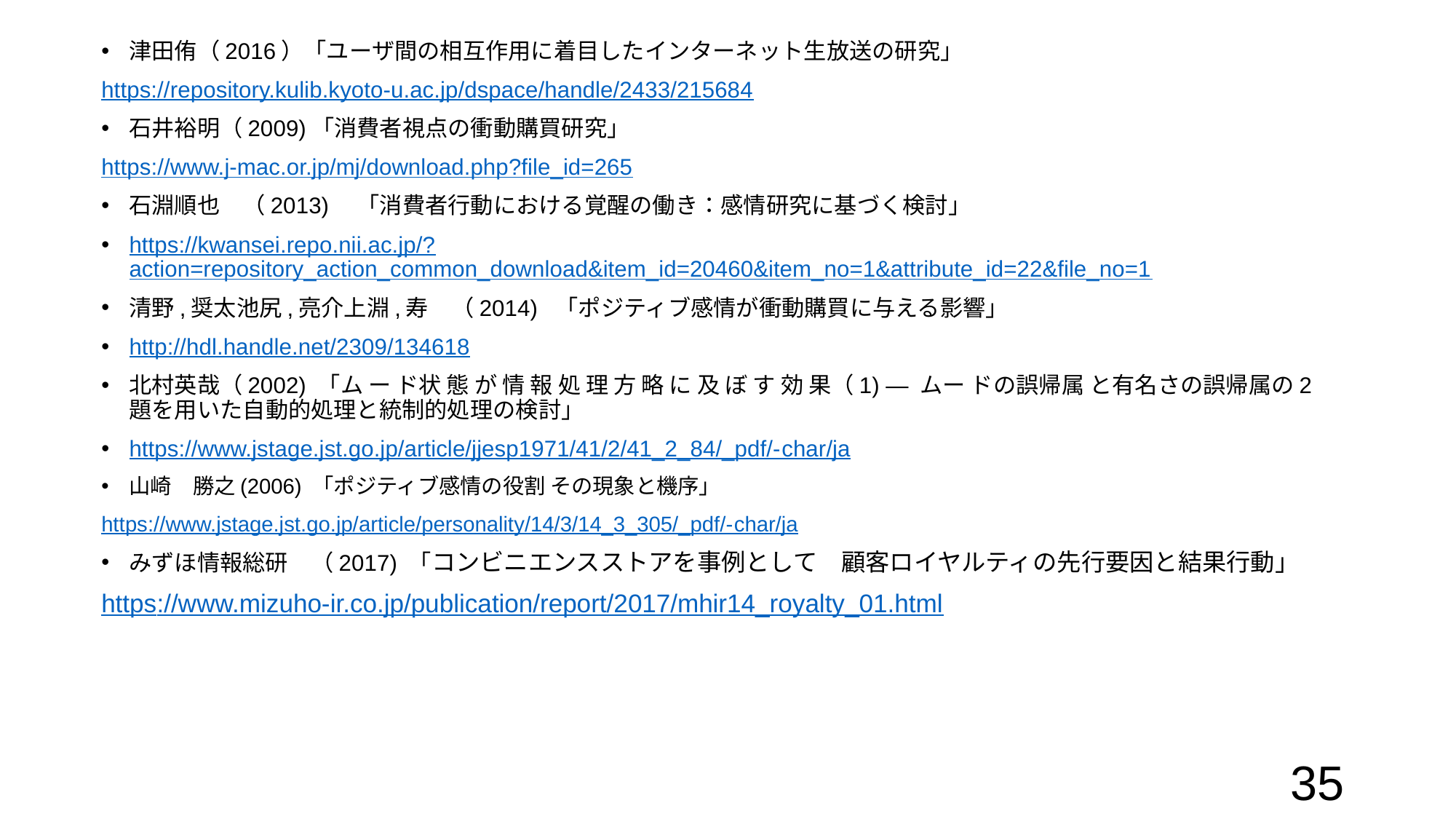

津田侑（2016）「ユーザ間の相互作用に着目したインターネット生放送の研究」
https://repository.kulib.kyoto-u.ac.jp/dspace/handle/2433/215684
石井裕明（2009)「消費者視点の衝動購買研究」
https://www.j-mac.or.jp/mj/download.php?file_id=265
石淵順也　（2013)　「消費者行動における覚醒の働き：感情研究に基づく検討」
https://kwansei.repo.nii.ac.jp/?action=repository_action_common_download&item_id=20460&item_no=1&attribute_id=22&file_no=1
清野,奨太池尻,亮介上淵,寿　（2014)  「ポジティブ感情が衝動購買に与える影響」
http://hdl.handle.net/2309/134618
北村英哉（2002) 「ム ー ド状 態 が 情 報 処 理 方 略 に 及 ぼ す 効 果（1) ― ムー ドの誤帰属 と有名さの誤帰属の2 題を用いた自動的処理と統制的処理の検討」
https://www.jstage.jst.go.jp/article/jjesp1971/41/2/41_2_84/_pdf/-char/ja
山崎　勝之(2006) 「ポジティブ感情の役割 その現象と機序」
https://www.jstage.jst.go.jp/article/personality/14/3/14_3_305/_pdf/-char/ja
みずほ情報総研　（2017) 「コンビニエンスストアを事例として　顧客ロイヤルティの先行要因と結果行動」
https://www.mizuho-ir.co.jp/publication/report/2017/mhir14_royalty_01.html

35